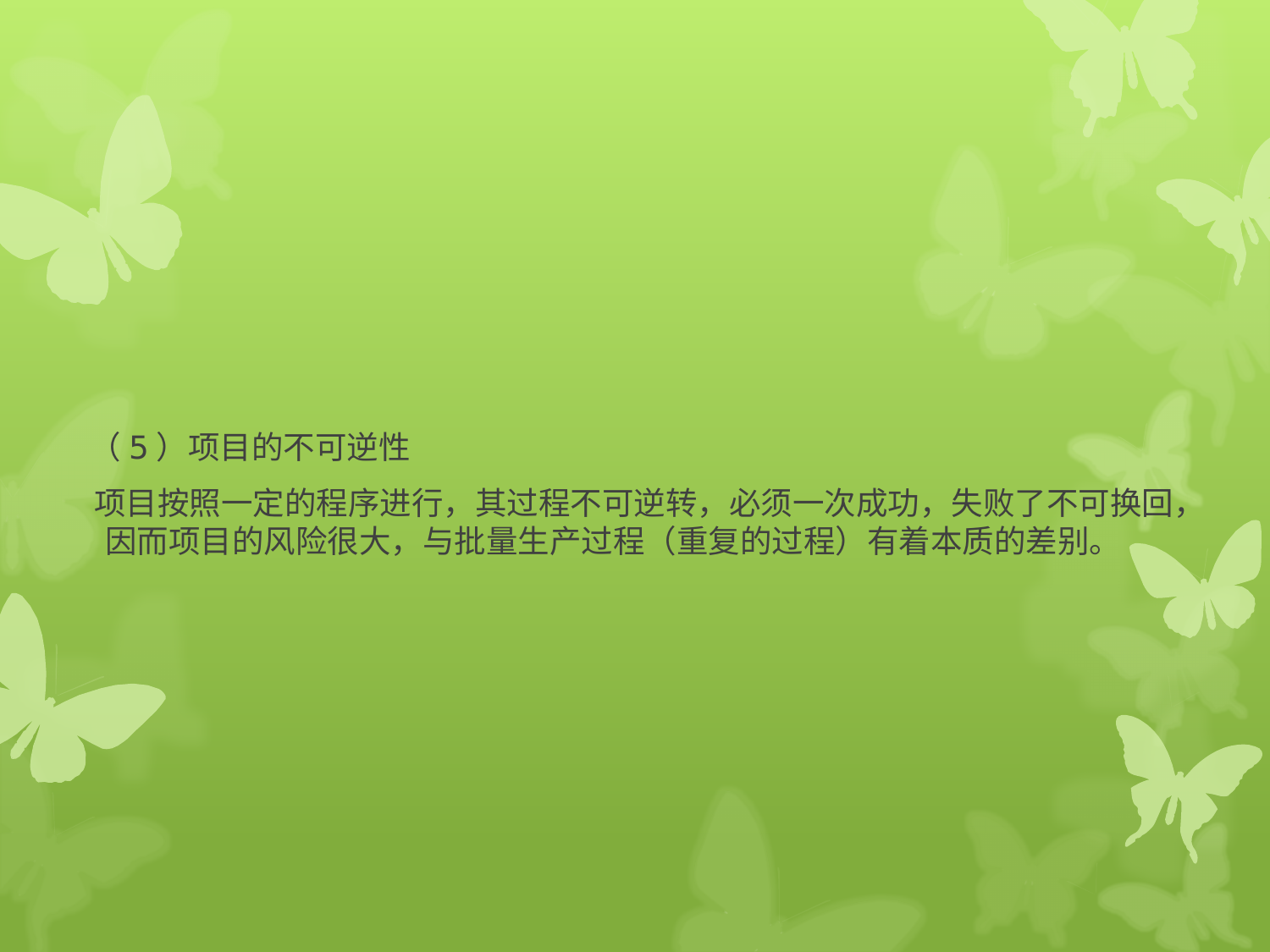

（5）项目的不可逆性
    项目按照一定的程序进行，其过程不可逆转，必须一次成功，失败了不可换回，因而项目的风险很大，与批量生产过程（重复的过程）有着本质的差别。